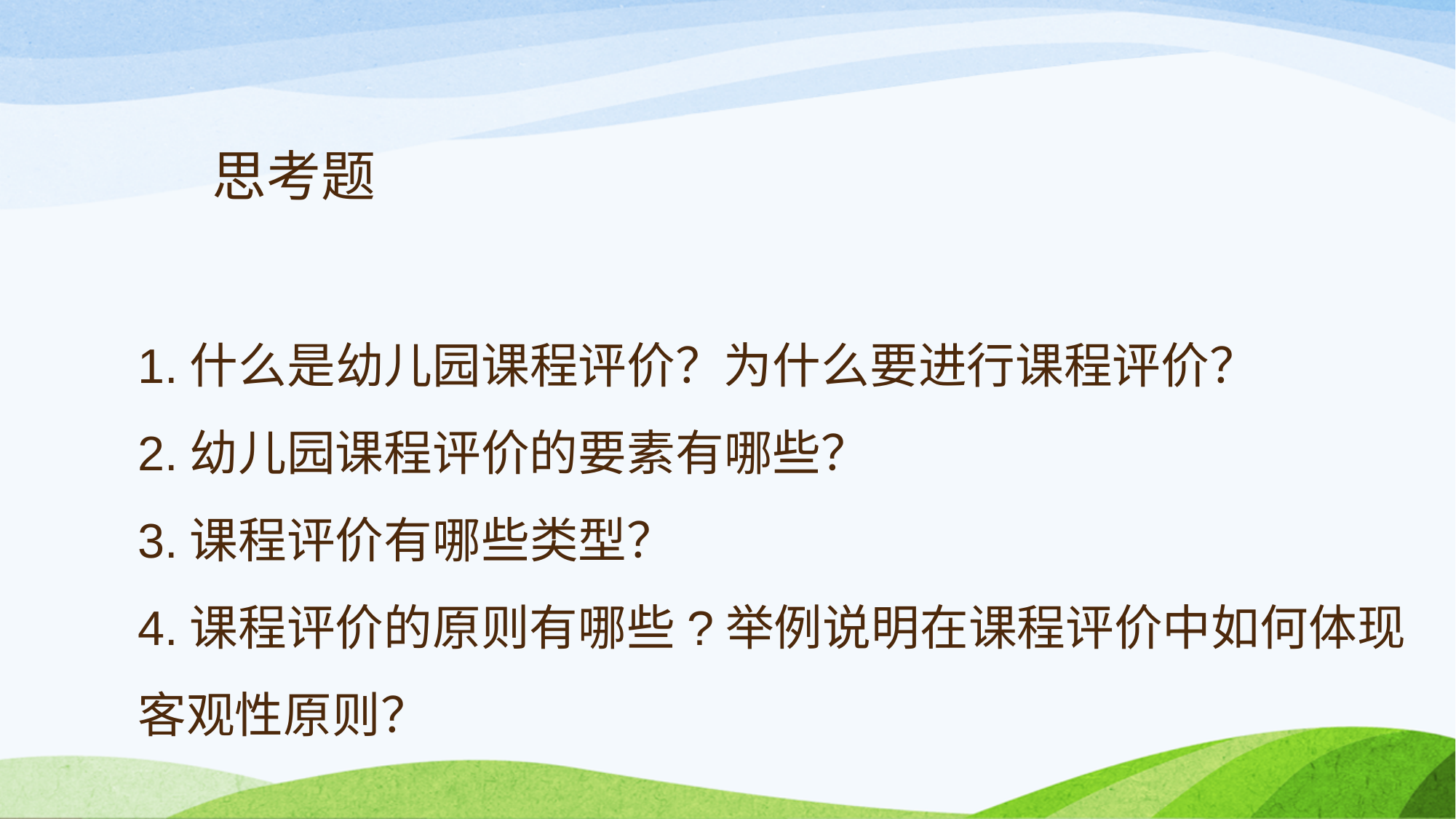

# 思考题 1.什么是幼儿园课程评价？为什么要进行课程评价？ 2.幼儿园课程评价的要素有哪些？ 3.课程评价有哪些类型？ 4.课程评价的原则有哪些?举例说明在课程评价中如何体现客观性原则？